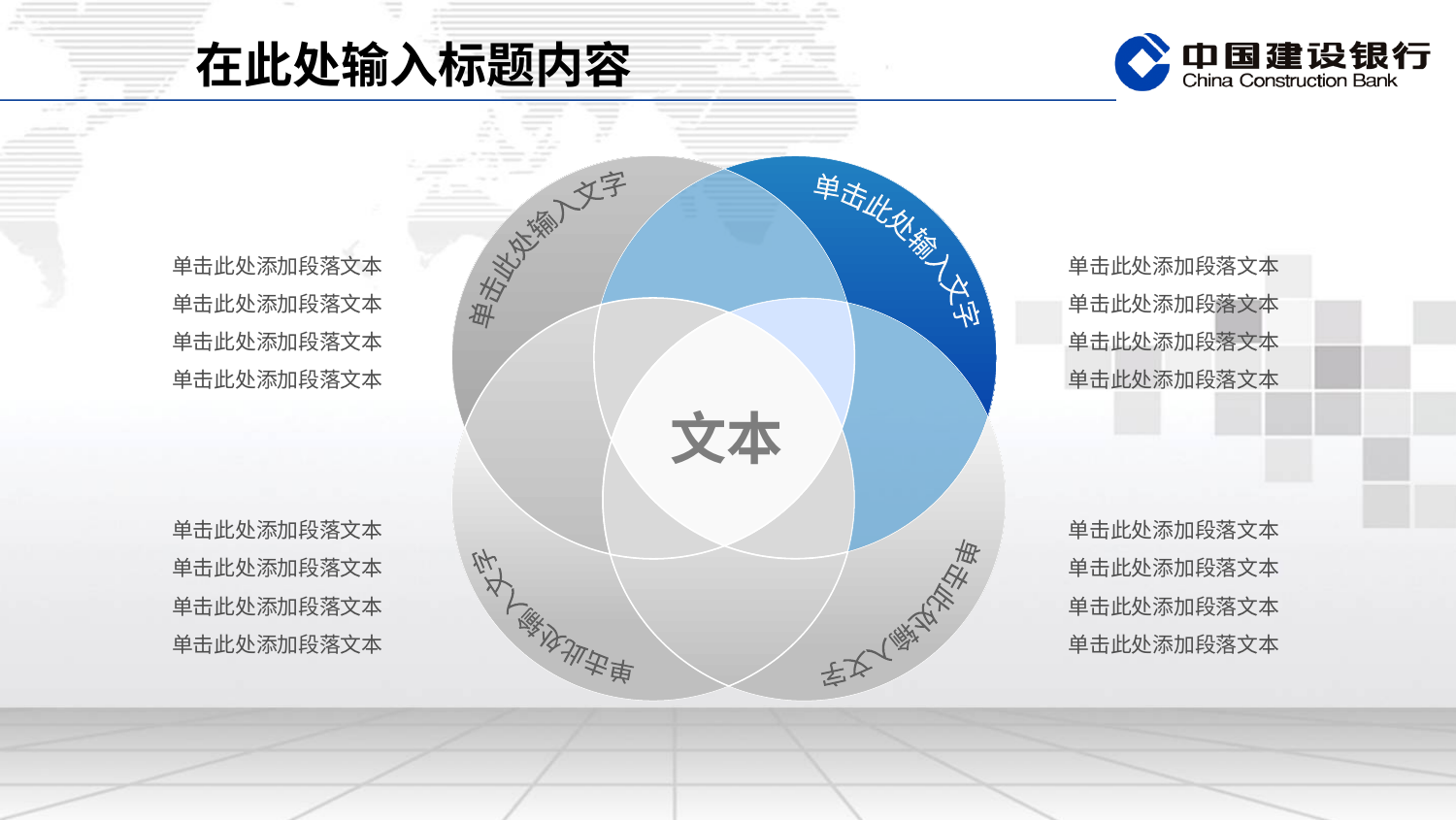

在此处输入标题内容

单击此处输入文字
单击此处输入文字
单击此处添加段落文本单击此处添加段落文本单击此处添加段落文本单击此处添加段落文本
单击此处添加段落文本单击此处添加段落文本单击此处添加段落文本单击此处添加段落文本
文本
单击此处添加段落文本单击此处添加段落文本单击此处添加段落文本单击此处添加段落文本
单击此处添加段落文本单击此处添加段落文本单击此处添加段落文本单击此处添加段落文本
单击此处输入文字
单击此处输入文字